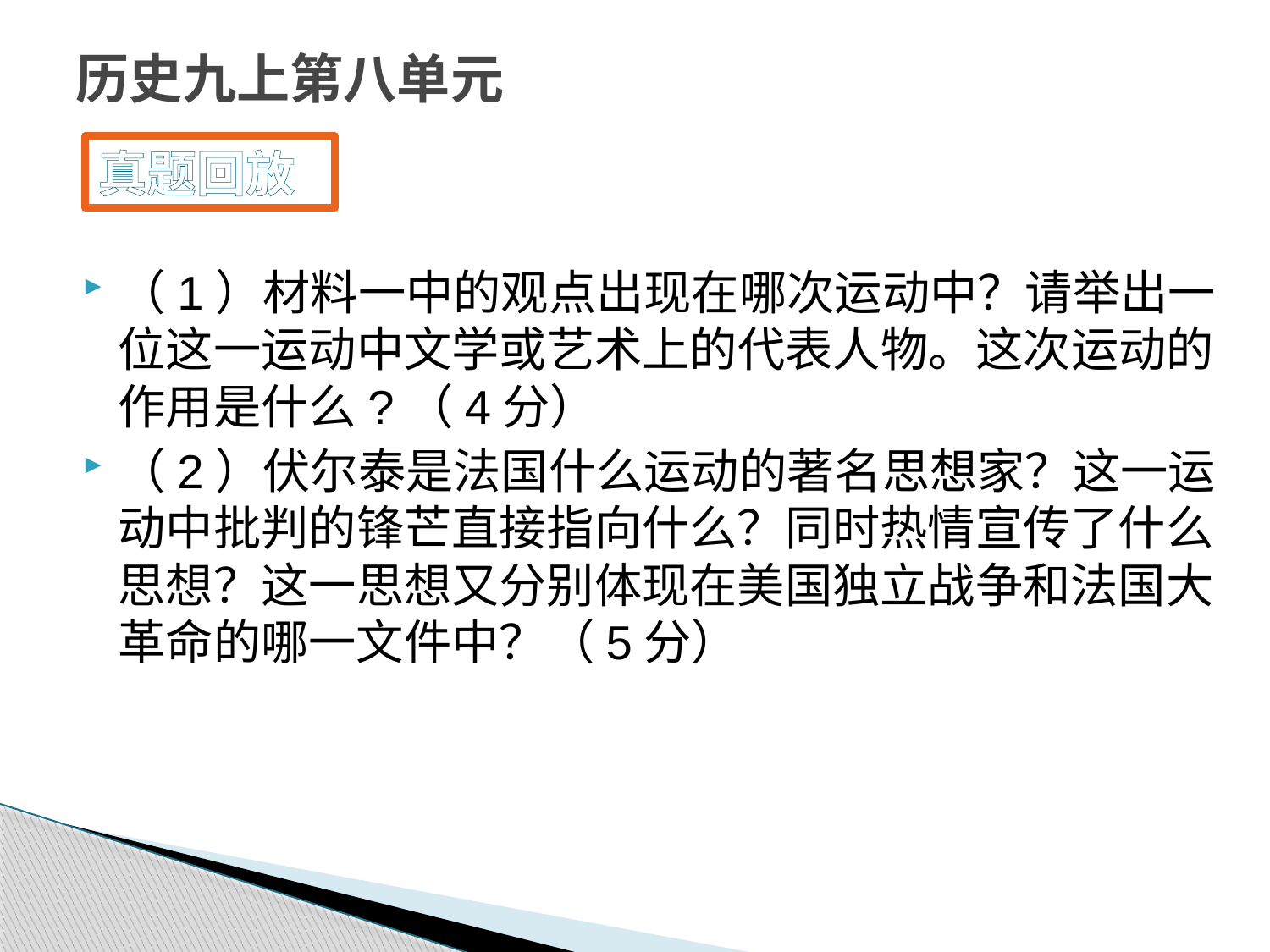

# 历史九上第八单元
真题回放
（1）材料一中的观点出现在哪次运动中？请举出一位这一运动中文学或艺术上的代表人物。这次运动的作用是什么?（4分）
（2）伏尔泰是法国什么运动的著名思想家？这一运动中批判的锋芒直接指向什么？同时热情宣传了什么思想？这一思想又分别体现在美国独立战争和法国大革命的哪一文件中？（5分）